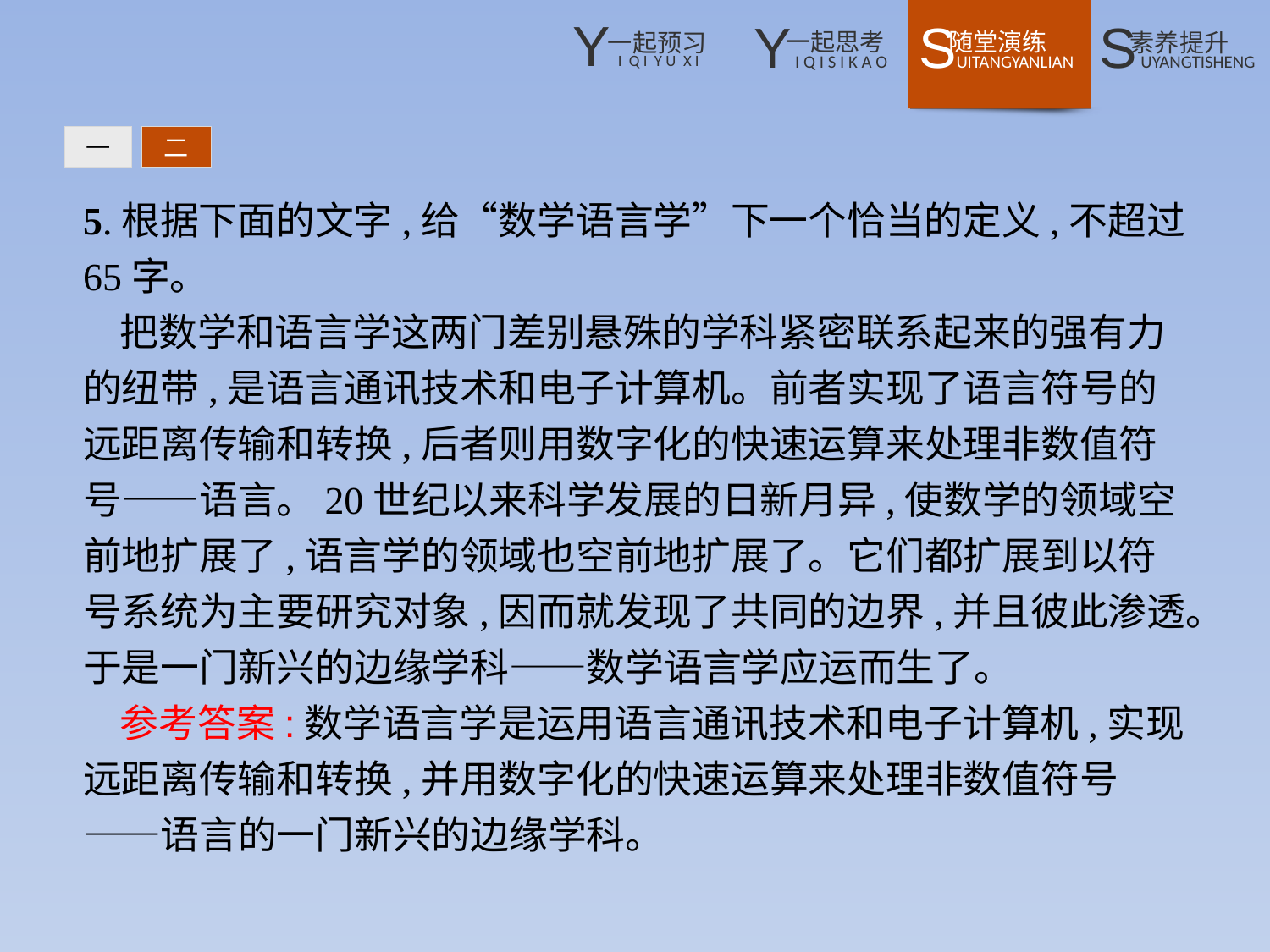

一
二
5.根据下面的文字,给“数学语言学”下一个恰当的定义,不超过65字。
把数学和语言学这两门差别悬殊的学科紧密联系起来的强有力的纽带,是语言通讯技术和电子计算机。前者实现了语言符号的远距离传输和转换,后者则用数字化的快速运算来处理非数值符号——语言。20世纪以来科学发展的日新月异,使数学的领域空前地扩展了,语言学的领域也空前地扩展了。它们都扩展到以符号系统为主要研究对象,因而就发现了共同的边界,并且彼此渗透。于是一门新兴的边缘学科——数学语言学应运而生了。
参考答案:数学语言学是运用语言通讯技术和电子计算机,实现远距离传输和转换,并用数字化的快速运算来处理非数值符号——语言的一门新兴的边缘学科。